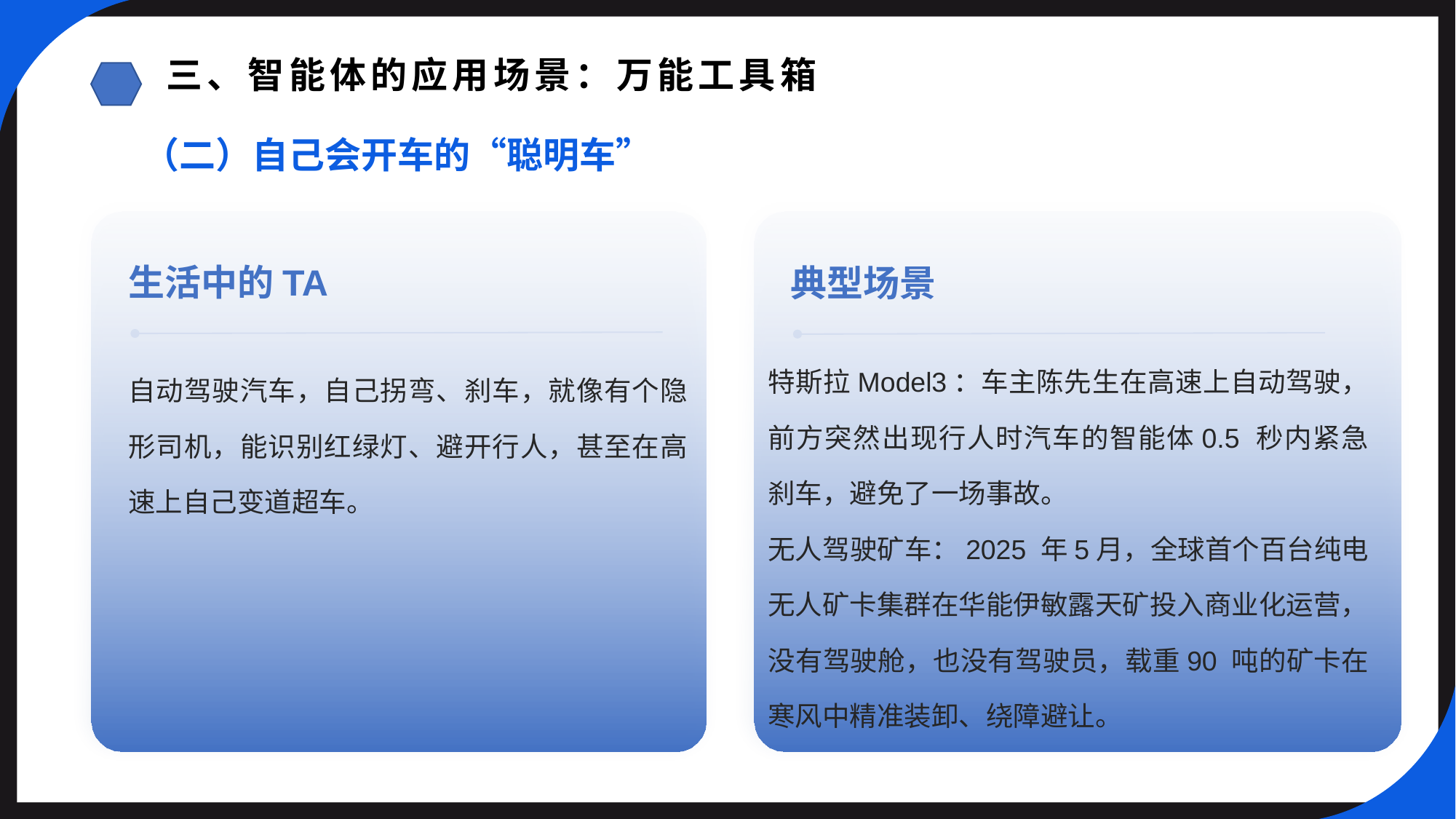

三、智能体的应用场景：万能工具箱
（二）自己会开车的“聪明车”

生活中的TA
典型场景
特斯拉Model3：车主陈先生在高速上自动驾驶，前方突然出现行人时汽车的智能体0.5 秒内紧急刹车，避免了一场事故。
无人驾驶矿车：2025 年5月，全球首个百台纯电无人矿卡集群在华能伊敏露天矿投入商业化运营，
没有驾驶舱，也没有驾驶员，载重90 吨的矿卡在寒风中精准装卸、绕障避让。
自动驾驶汽车，自己拐弯、刹车，就像有个隐形司机，能识别红绿灯、避开行人，甚至在高速上自己变道超车。